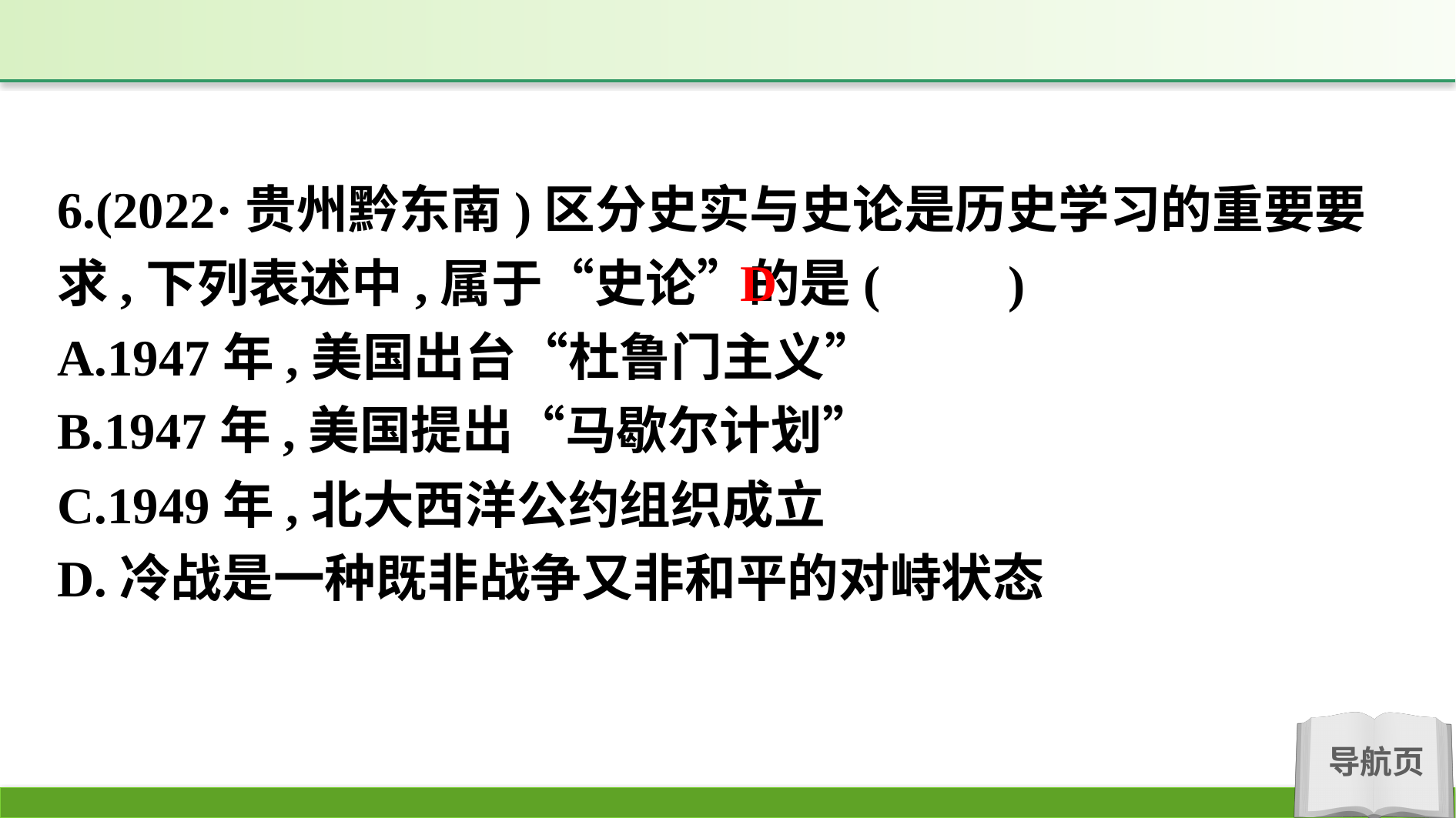

6.(2022·贵州黔东南)区分史实与史论是历史学习的重要要求,下列表述中,属于“史论”的是(　　)
A.1947年,美国出台“杜鲁门主义”
B.1947年,美国提出“马歇尔计划”
C.1949年,北大西洋公约组织成立
D.冷战是一种既非战争又非和平的对峙状态
D